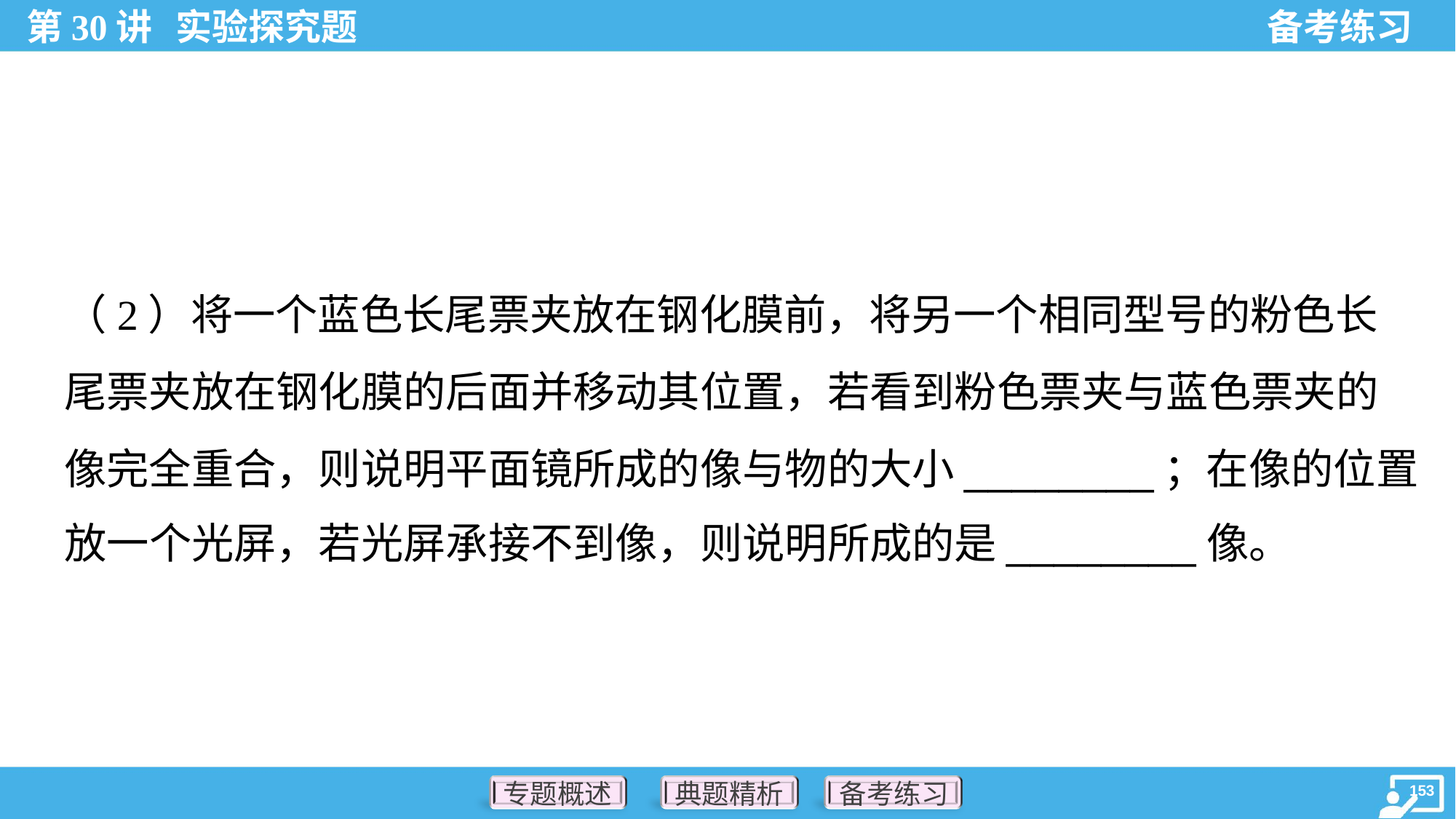

（2）将一个蓝色长尾票夹放在钢化膜前，将另一个相同型号的粉色长
尾票夹放在钢化膜的后面并移动其位置，若看到粉色票夹与蓝色票夹的
像完全重合，则说明平面镜所成的像与物的大小________；在像的位置
放一个光屏，若光屏承接不到像，则说明所成的是________像。